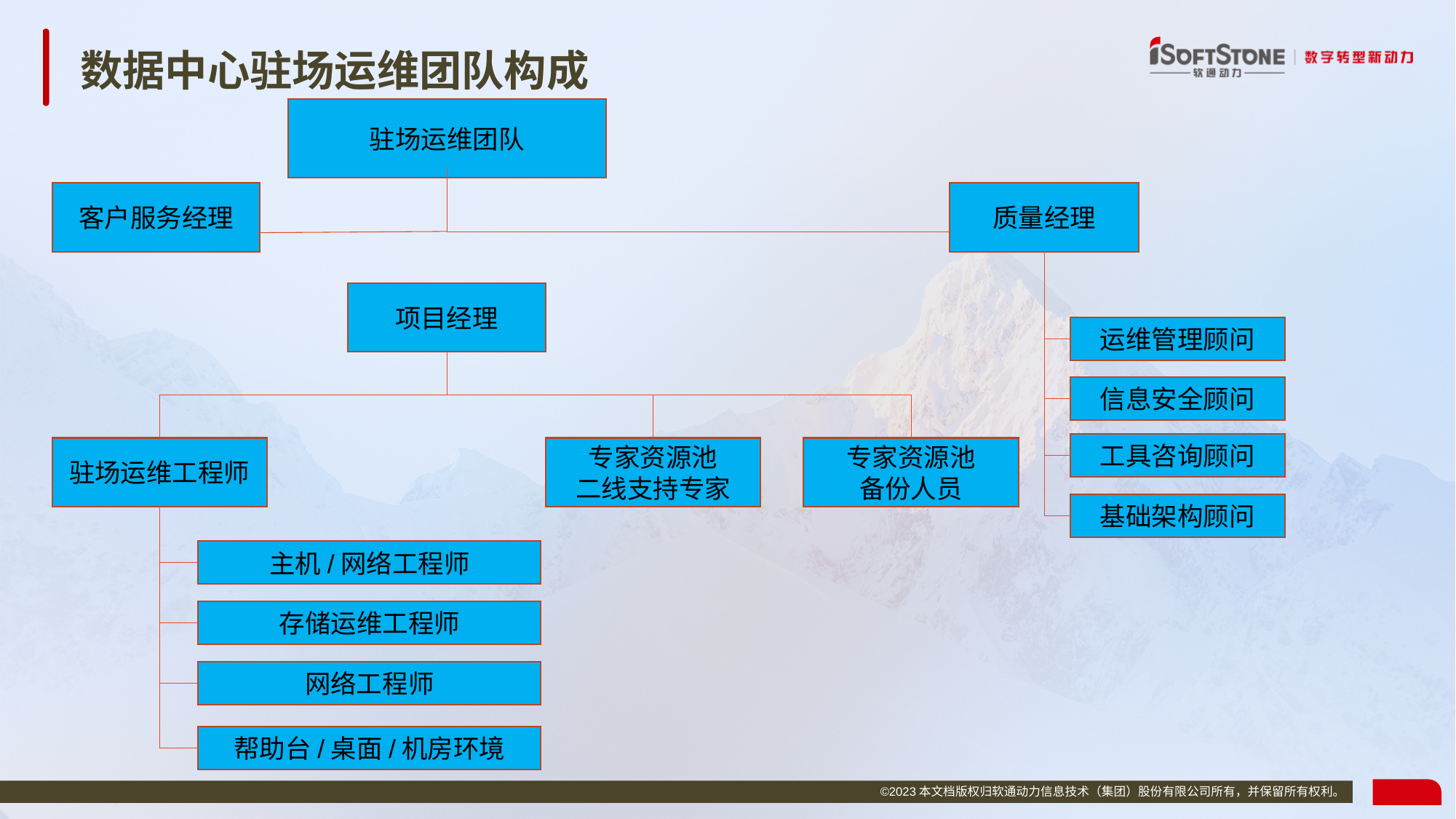

数据中心驻场运维团队构成
驻场运维团队

客户服务经理

质量经理
项目经理
运维管理顾问
信息安全顾问
工具咨询顾问

驻场运维工程师

专家资源池
二线支持专家
专家资源池
备份人员
基础架构顾问
主机/网络工程师
存储运维工程师
网络工程师
帮助台/桌面/机房环境
6